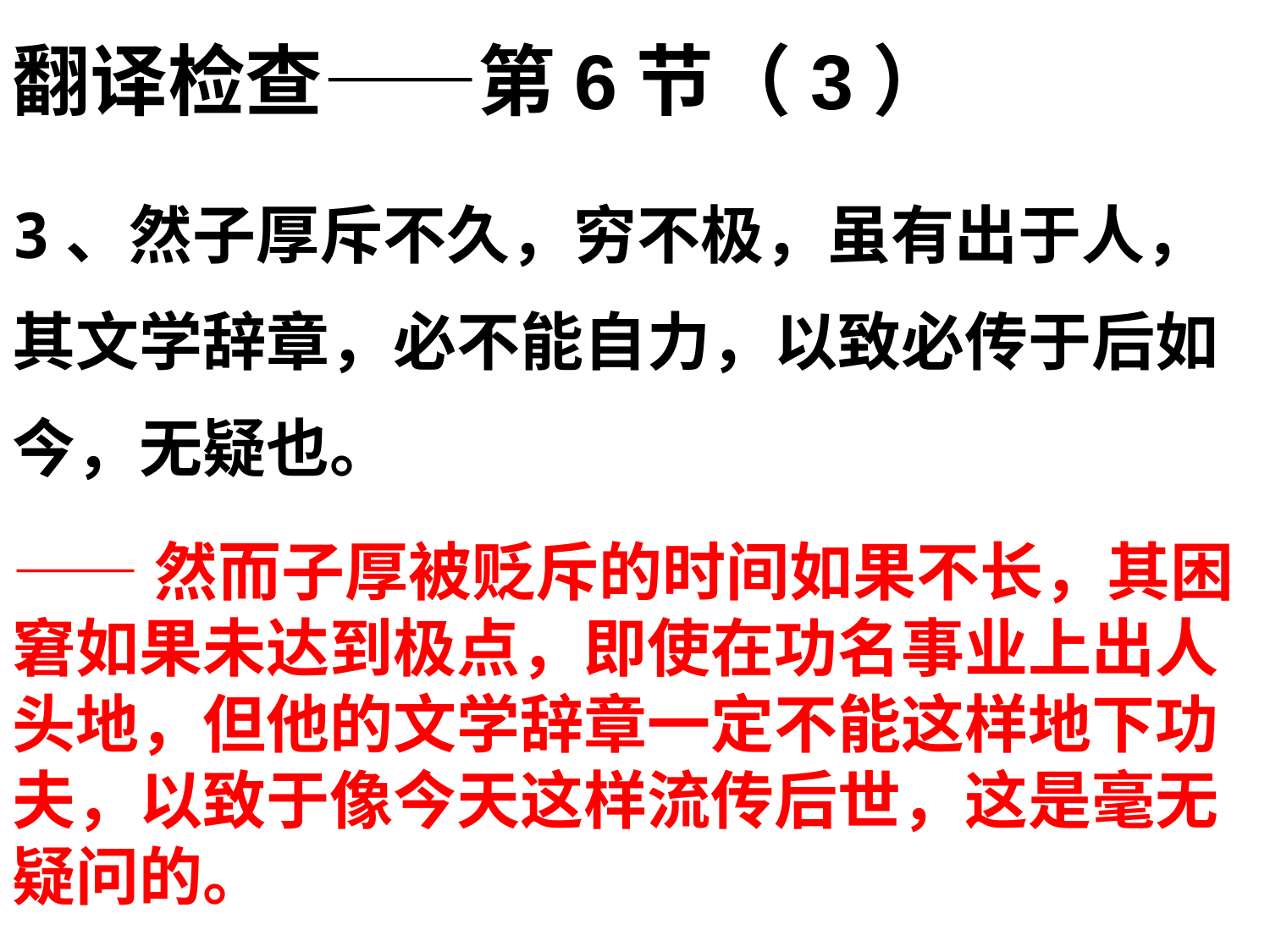

翻译检查——第6节（3）
3、然子厚斥不久，穷不极，虽有出于人，其文学辞章，必不能自力，以致必传于后如今，无疑也。
——然而子厚被贬斥的时间如果不长，其困窘如果未达到极点，即使在功名事业上出人头地，但他的文学辞章一定不能这样地下功夫，以致于像今天这样流传后世，这是毫无疑问的。